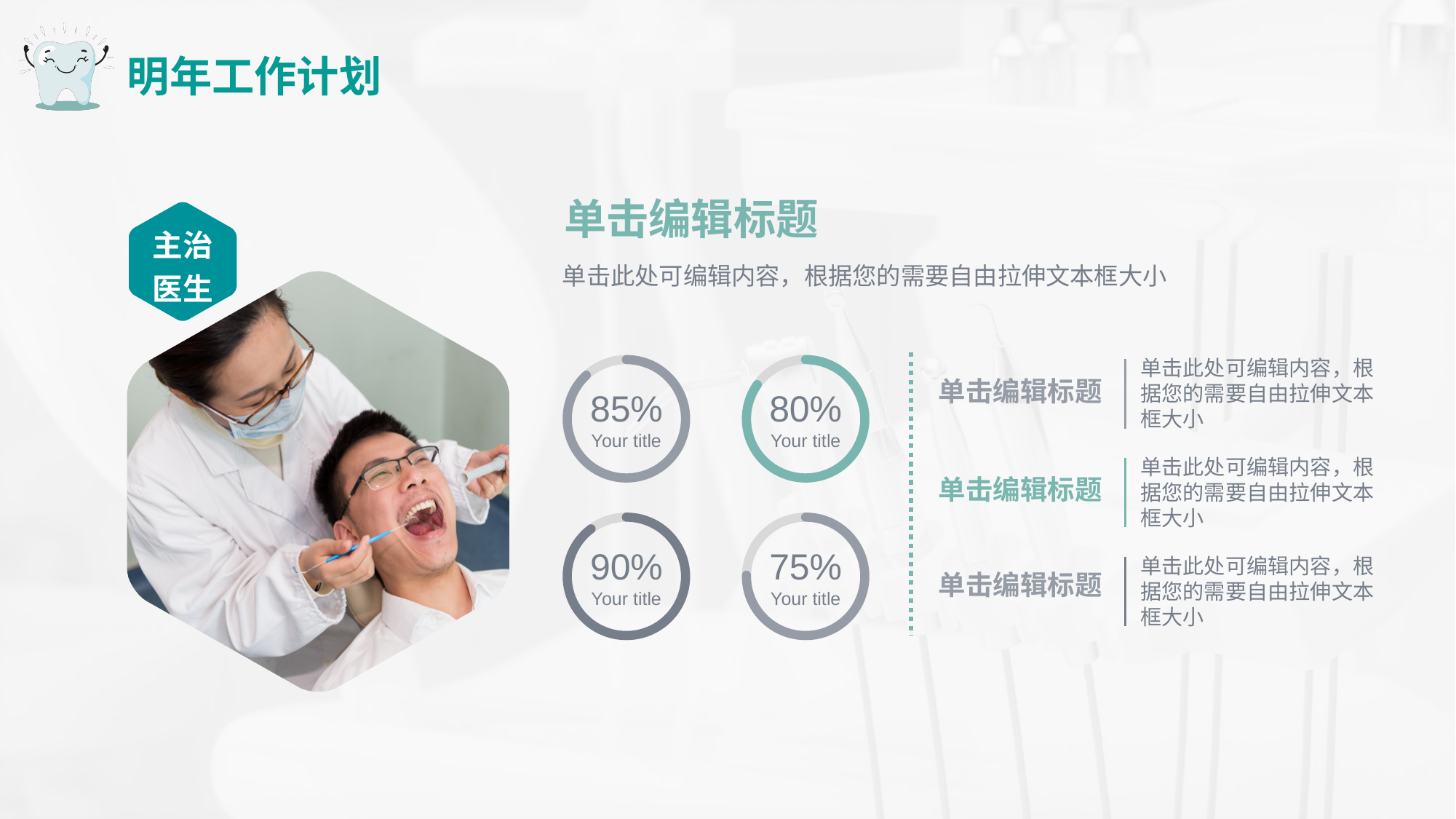

明年工作计划
单击编辑标题

主治
医生
单击此处可编辑内容，根据您的需要自由拉伸文本框大小

单击此处可编辑内容，根据您的需要自由拉伸文本框大小
单击编辑标题

85%
Your title

80%
Your title
单击此处可编辑内容，根据您的需要自由拉伸文本框大小
单击编辑标题

90%
Your title

75%
Your title
单击此处可编辑内容，根据您的需要自由拉伸文本框大小
单击编辑标题